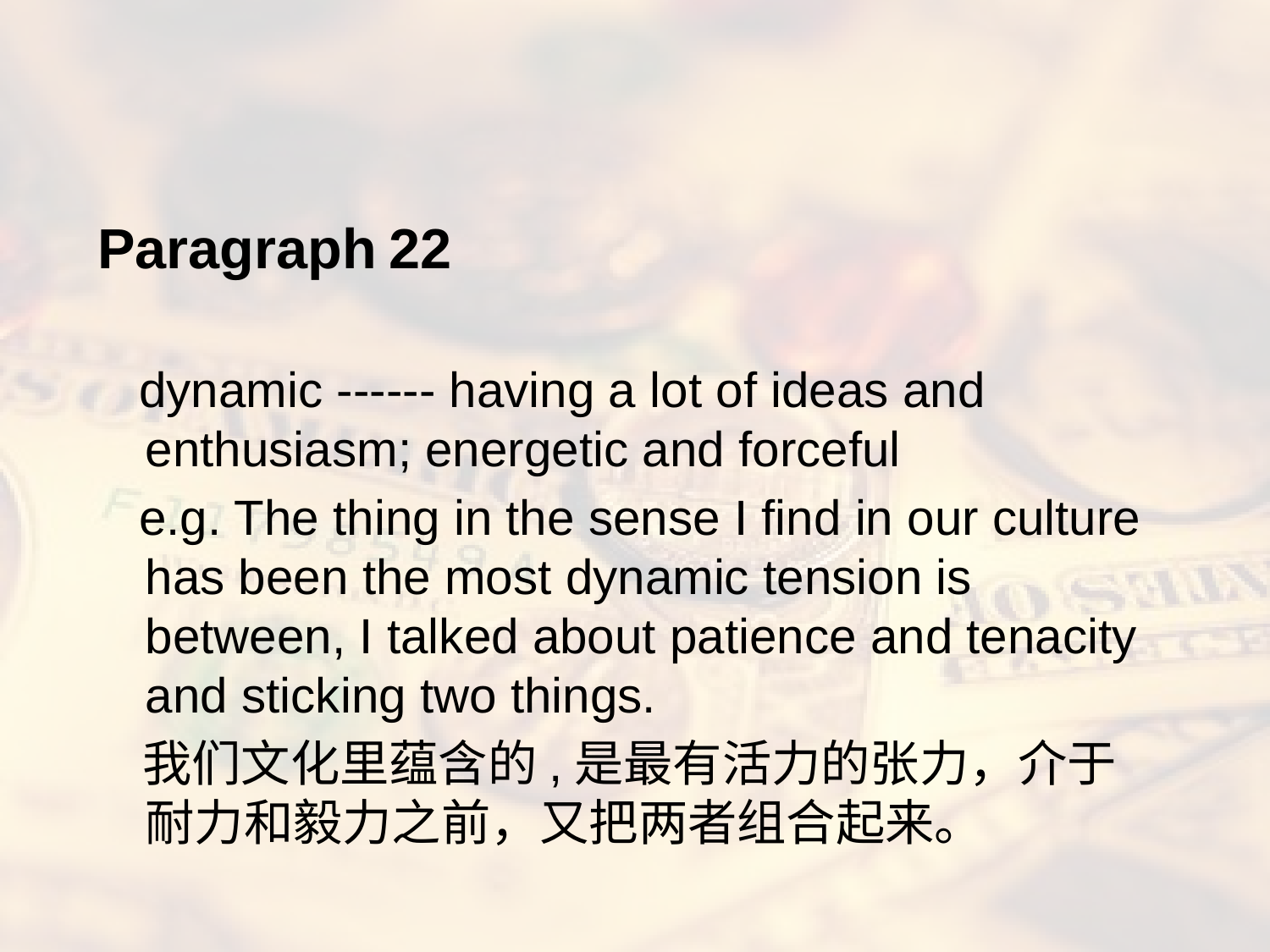

#
Paragraph 22
   dynamic ------ having a lot of ideas and enthusiasm; energetic and forceful
   e.g. The thing in the sense I find in our culture has been the most dynamic tension is between, I talked about patience and tenacity and sticking two things.
   我们文化里蕴含的,是最有活力的张力，介于耐力和毅力之前，又把两者组合起来。